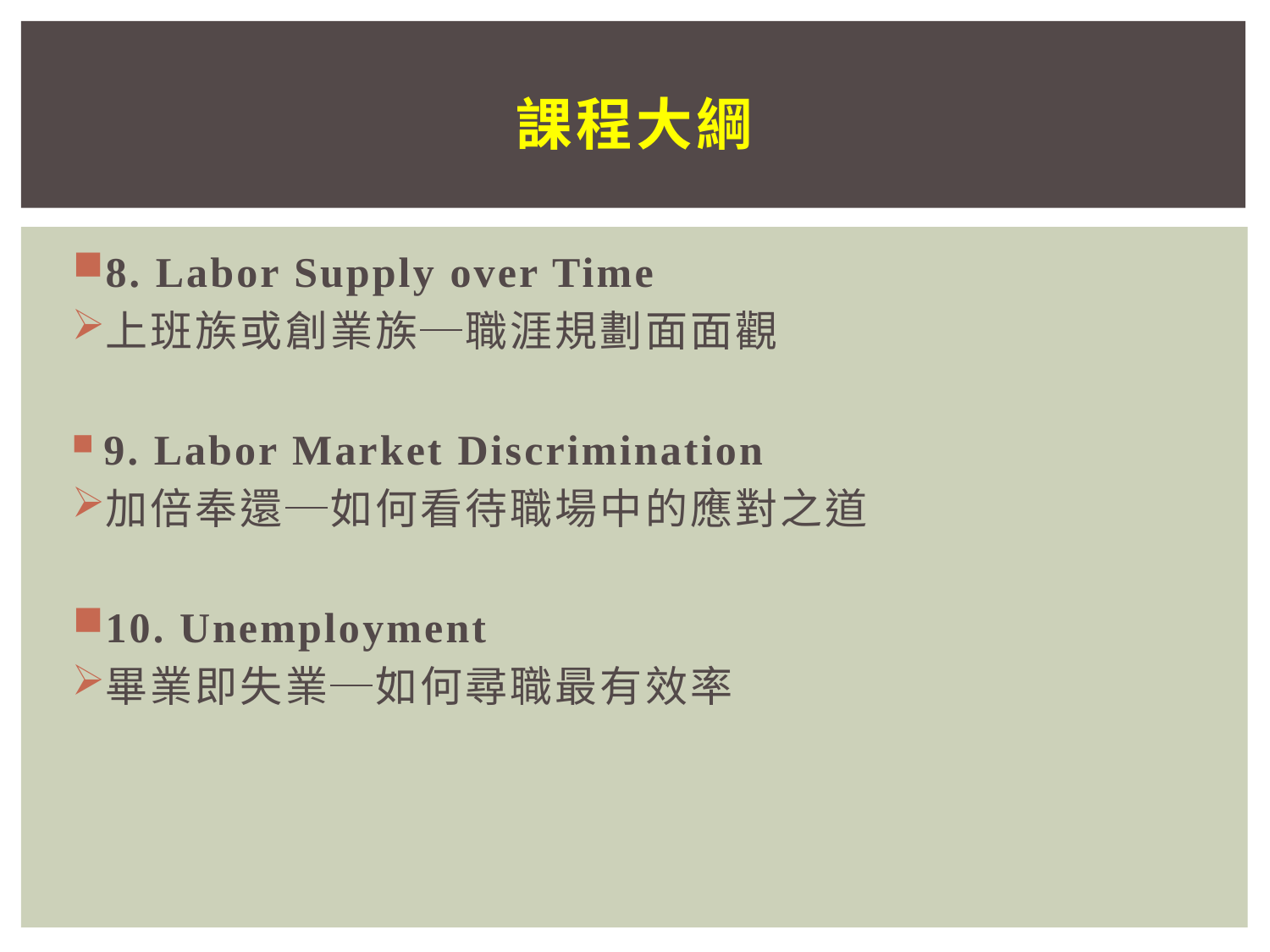

# 課程大綱
8. Labor Supply over Time
上班族或創業族─職涯規劃面面觀

9. Labor Market Discrimination
加倍奉還─如何看待職場中的應對之道

10. Unemployment
畢業即失業─如何尋職最有效率